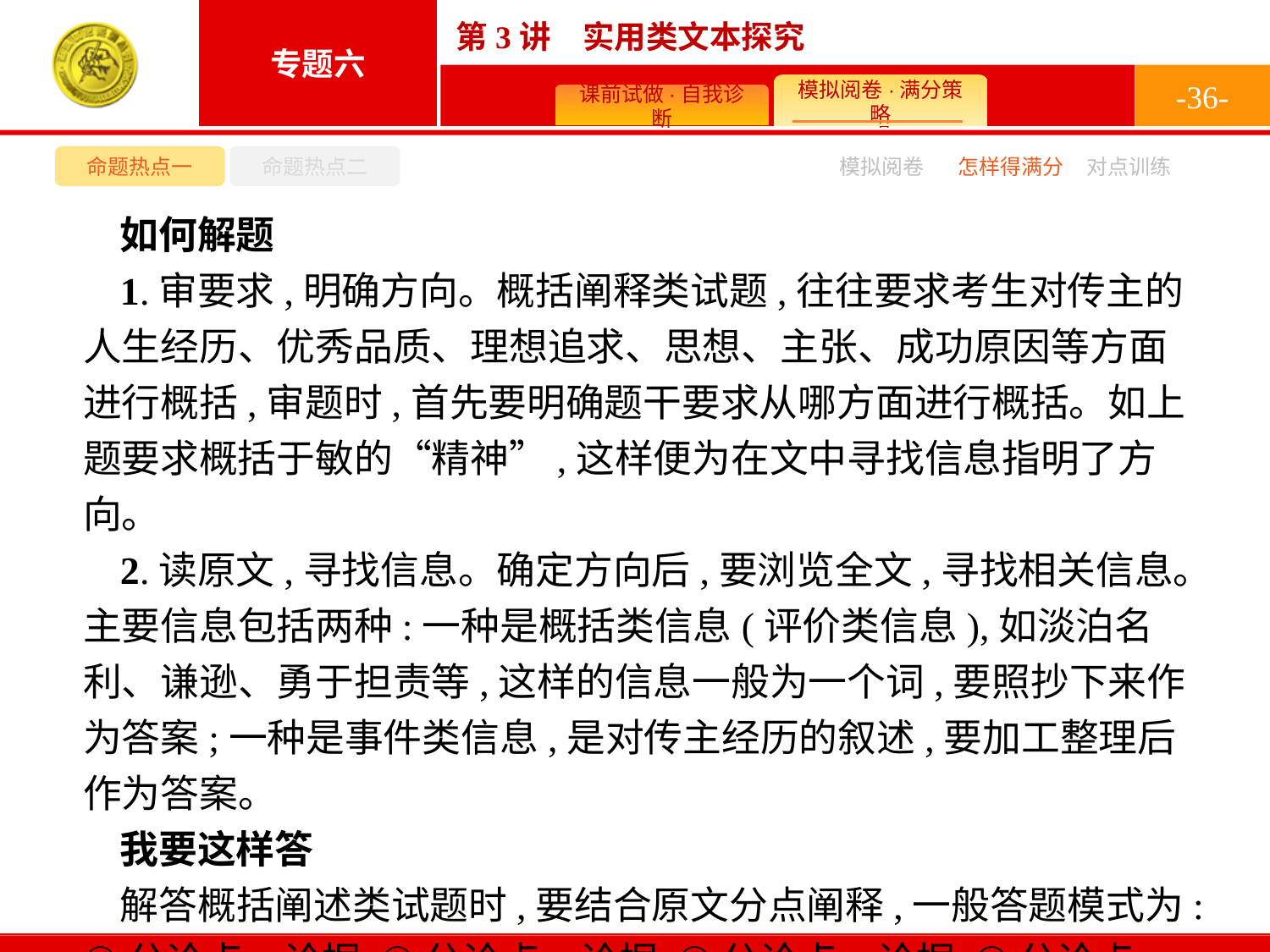

-36-
命题热点一
命题热点二
模拟阅卷
怎样得满分
对点训练
如何解题
1.审要求,明确方向。概括阐释类试题,往往要求考生对传主的人生经历、优秀品质、理想追求、思想、主张、成功原因等方面进行概括,审题时,首先要明确题干要求从哪方面进行概括。如上题要求概括于敏的“精神”,这样便为在文中寻找信息指明了方向。
2.读原文,寻找信息。确定方向后,要浏览全文,寻找相关信息。主要信息包括两种:一种是概括类信息(评价类信息),如淡泊名利、谦逊、勇于担责等,这样的信息一般为一个词,要照抄下来作为答案;一种是事件类信息,是对传主经历的叙述,要加工整理后作为答案。
我要这样答
解答概括阐述类试题时,要结合原文分点阐释,一般答题模式为:①分论点+论据,②分论点+论据,③分论点+论据,④分论点+论据。